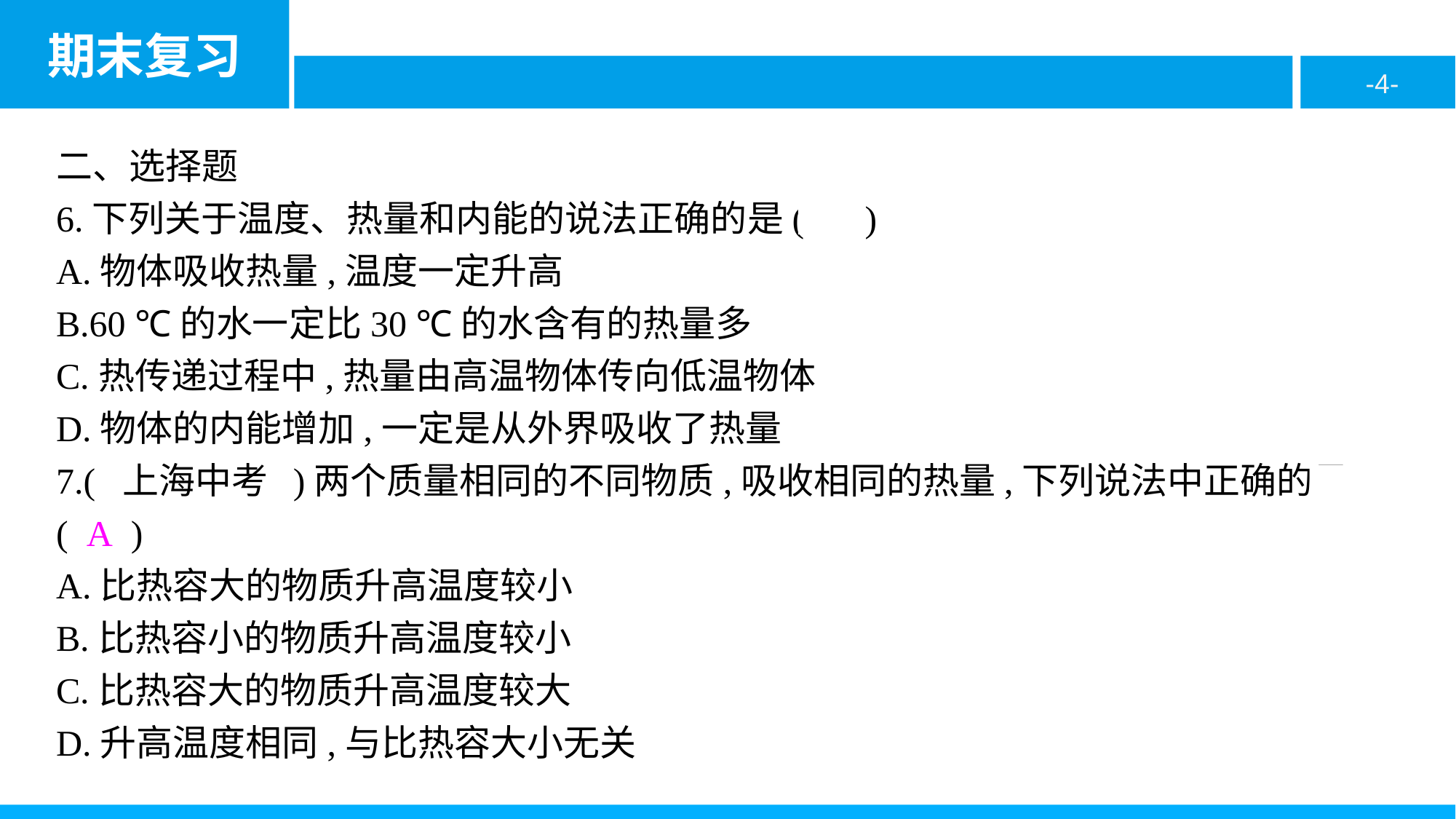

二、选择题
6.下列关于温度、热量和内能的说法正确的是(  C  )
A.物体吸收热量,温度一定升高
B.60 ℃的水一定比30 ℃的水含有的热量多
C.热传递过程中,热量由高温物体传向低温物体
D.物体的内能增加,一定是从外界吸收了热量
7.(  上海中考  )两个质量相同的不同物质,吸收相同的热量,下列说法中正确的是(  A  )
A.比热容大的物质升高温度较小
B.比热容小的物质升高温度较小
C.比热容大的物质升高温度较大
D.升高温度相同,与比热容大小无关